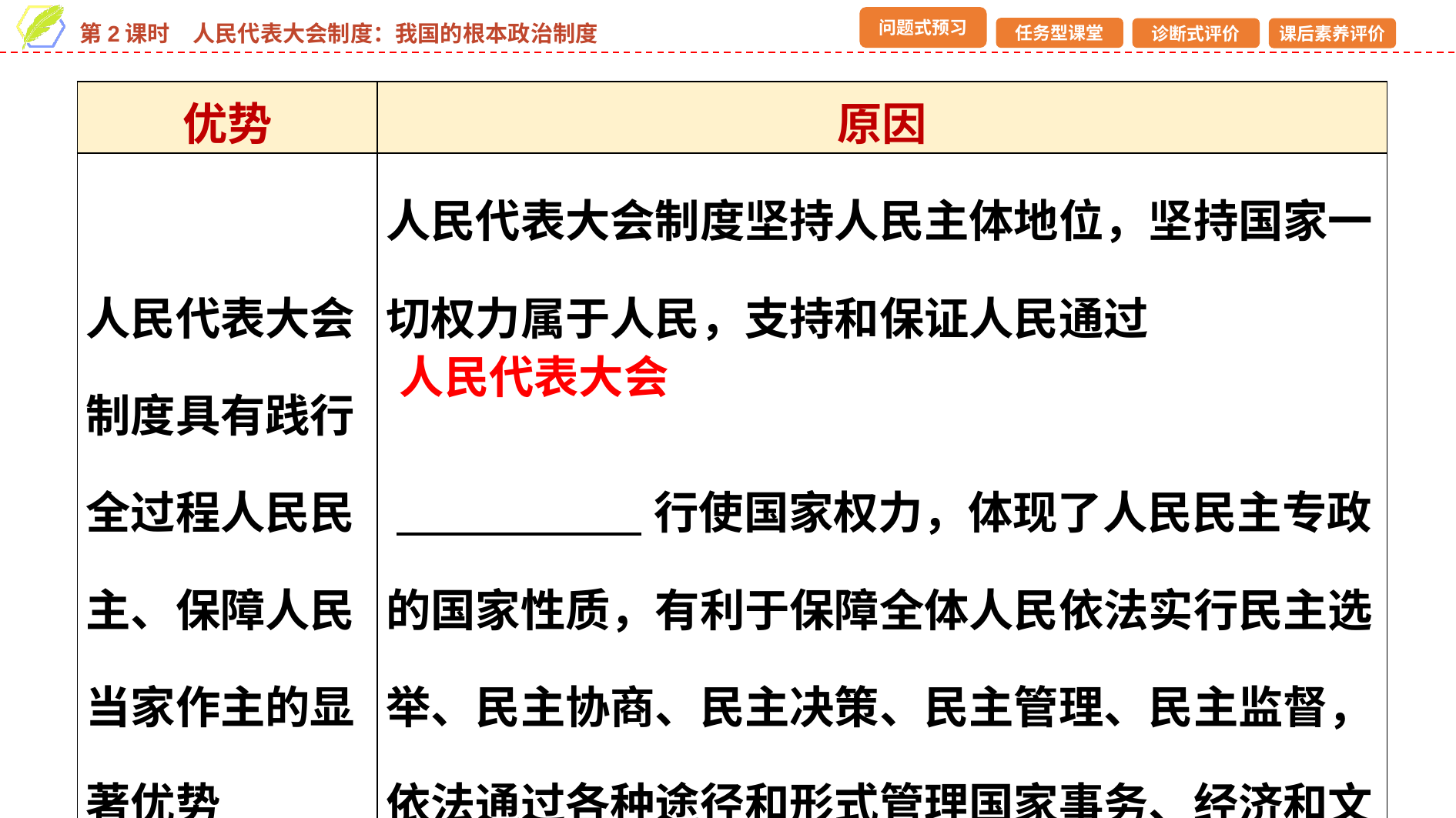

| 优势 | 原因 |
| --- | --- |
| 人民代表大会制度具有践行全过程人民民主、保障人民当家作主的显著优势 | 人民代表大会制度坚持人民主体地位，坚持国家一切权力属于人民，支持和保证人民通过 行使国家权力，体现了人民民主专政的国家性质，有利于保障全体人民依法实行民主选举、民主协商、民主决策、民主管理、民主监督，依法通过各种途径和形式管理国家事务、经济和文化事业、社会事务 |
人民代表大会